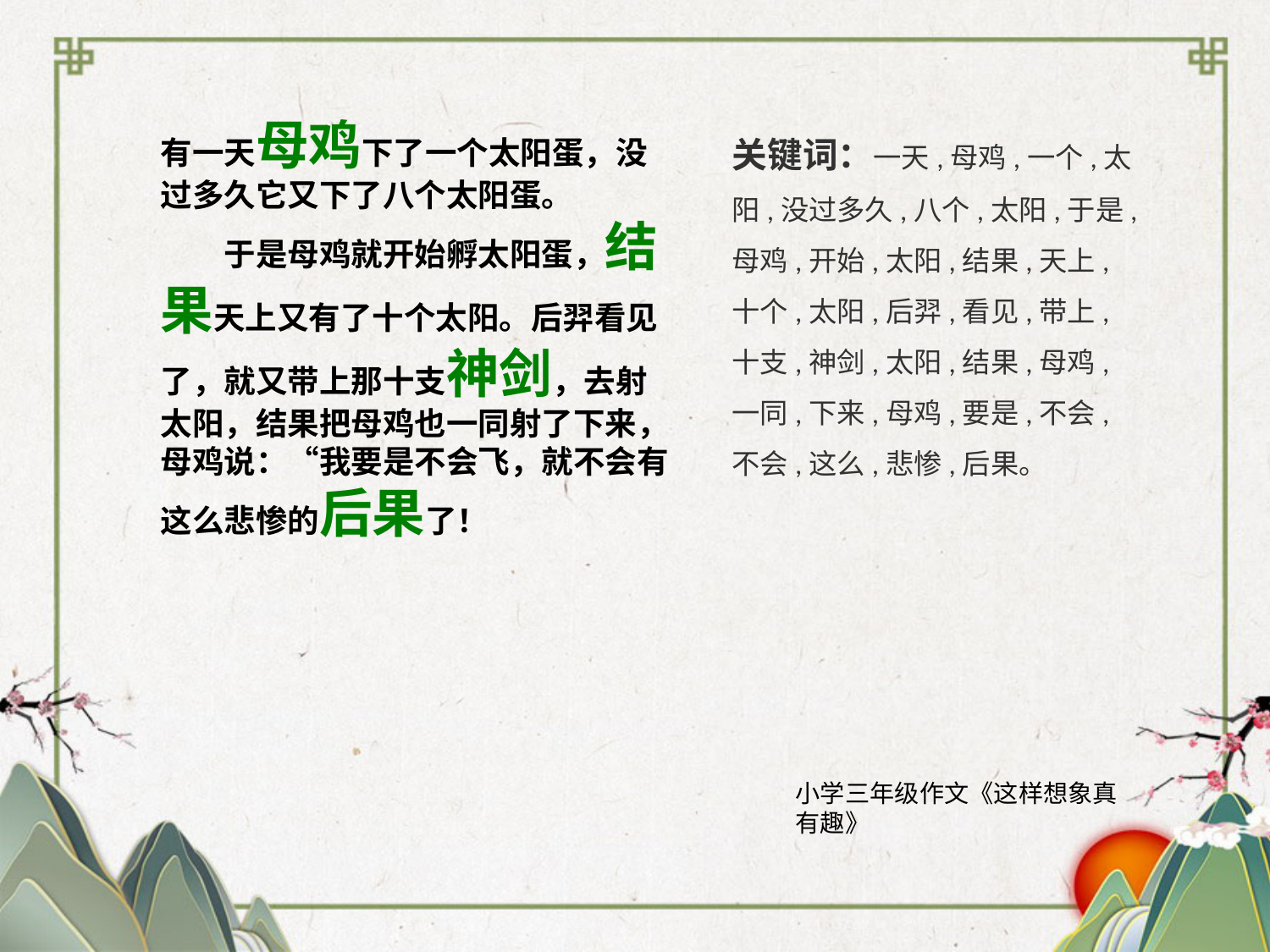

有一天母鸡下了一个太阳蛋，没过多久它又下了八个太阳蛋。
　　于是母鸡就开始孵太阳蛋，结果天上又有了十个太阳。后羿看见了，就又带上那十支神剑，去射太阳，结果把母鸡也一同射了下来，母鸡说：“我要是不会飞，就不会有这么悲惨的后果了！
关键词：一天,母鸡,一个,太阳,没过多久,八个,太阳,于是,母鸡,开始,太阳,结果,天上,十个,太阳,后羿,看见,带上,十支,神剑,太阳,结果,母鸡,一同,下来,母鸡,要是,不会,不会,这么,悲惨,后果。
小学三年级作文《这样想象真有趣》